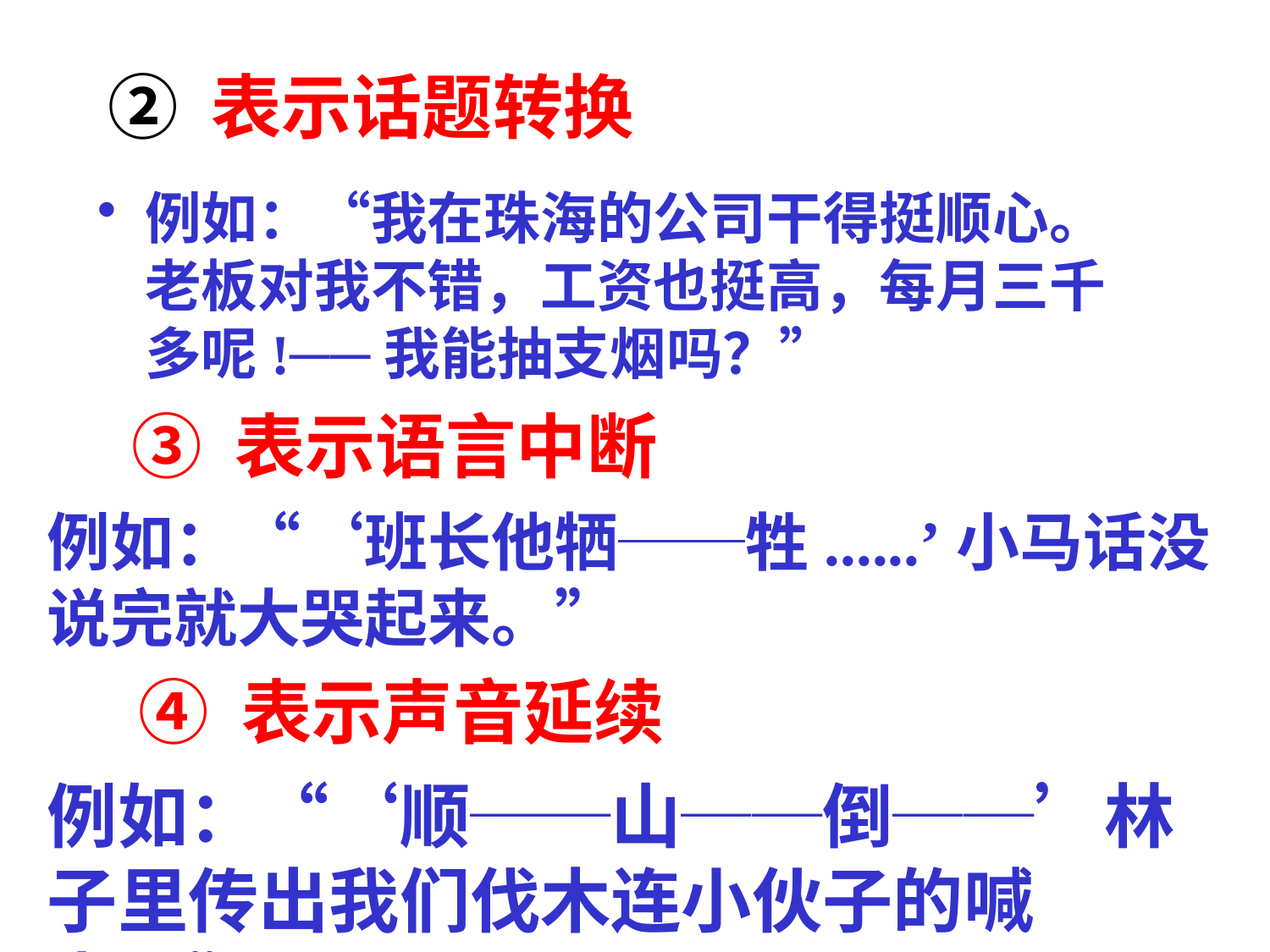

# ② 表示话题转换
例如：“我在珠海的公司干得挺顺心。老板对我不错，工资也挺高，每月三千多呢!──我能抽支烟吗？”
③ 表示语言中断
例如：“‘班长他牺──牲......’小马话没说完就大哭起来。”
④ 表示声音延续
例如：“‘顺──山──倒──’林子里传出我们伐木连小伙子的喊声。”